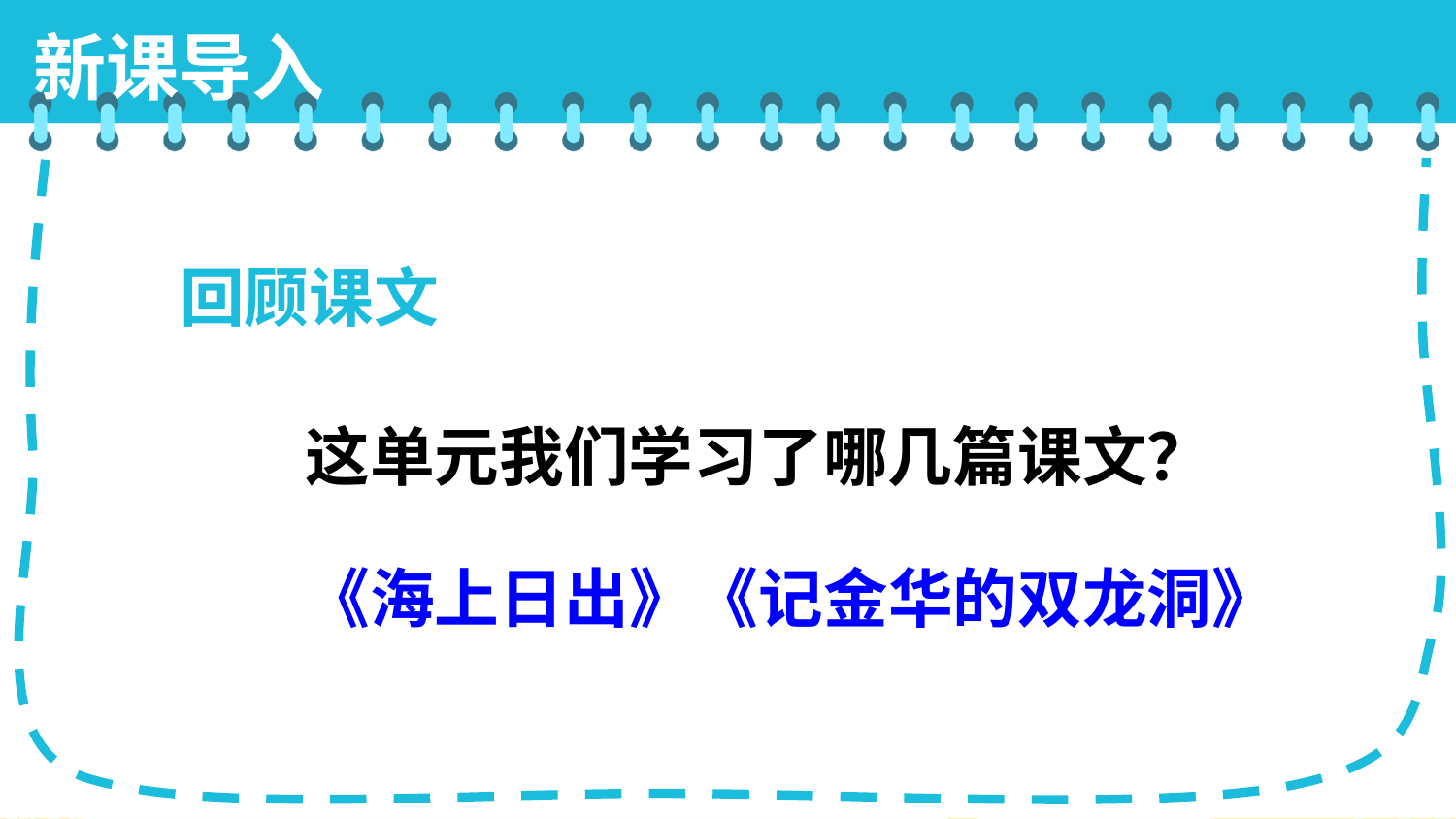

新课导入
回顾课文
这单元我们学习了哪几篇课文？
《海上日出》《记金华的双龙洞》